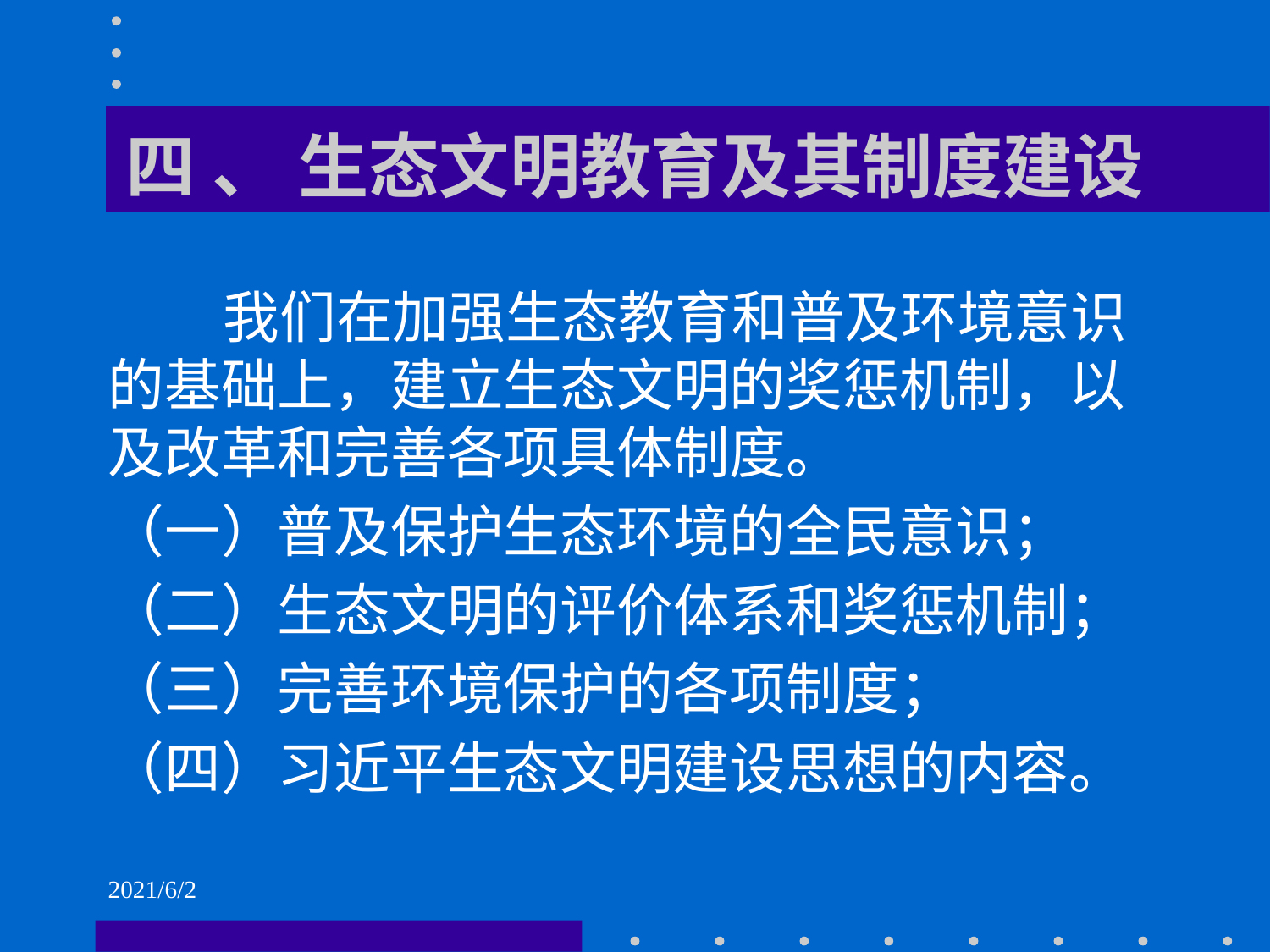

# 四 、 生态文明教育及其制度建设
        我们在加强生态教育和普及环境意识的基础上，建立生态文明的奖惩机制，以及改革和完善各项具体制度。
（一）普及保护生态环境的全民意识；
（二）生态文明的评价体系和奖惩机制；
（三）完善环境保护的各项制度；
（四）习近平生态文明建设思想的内容。
2021/6/2